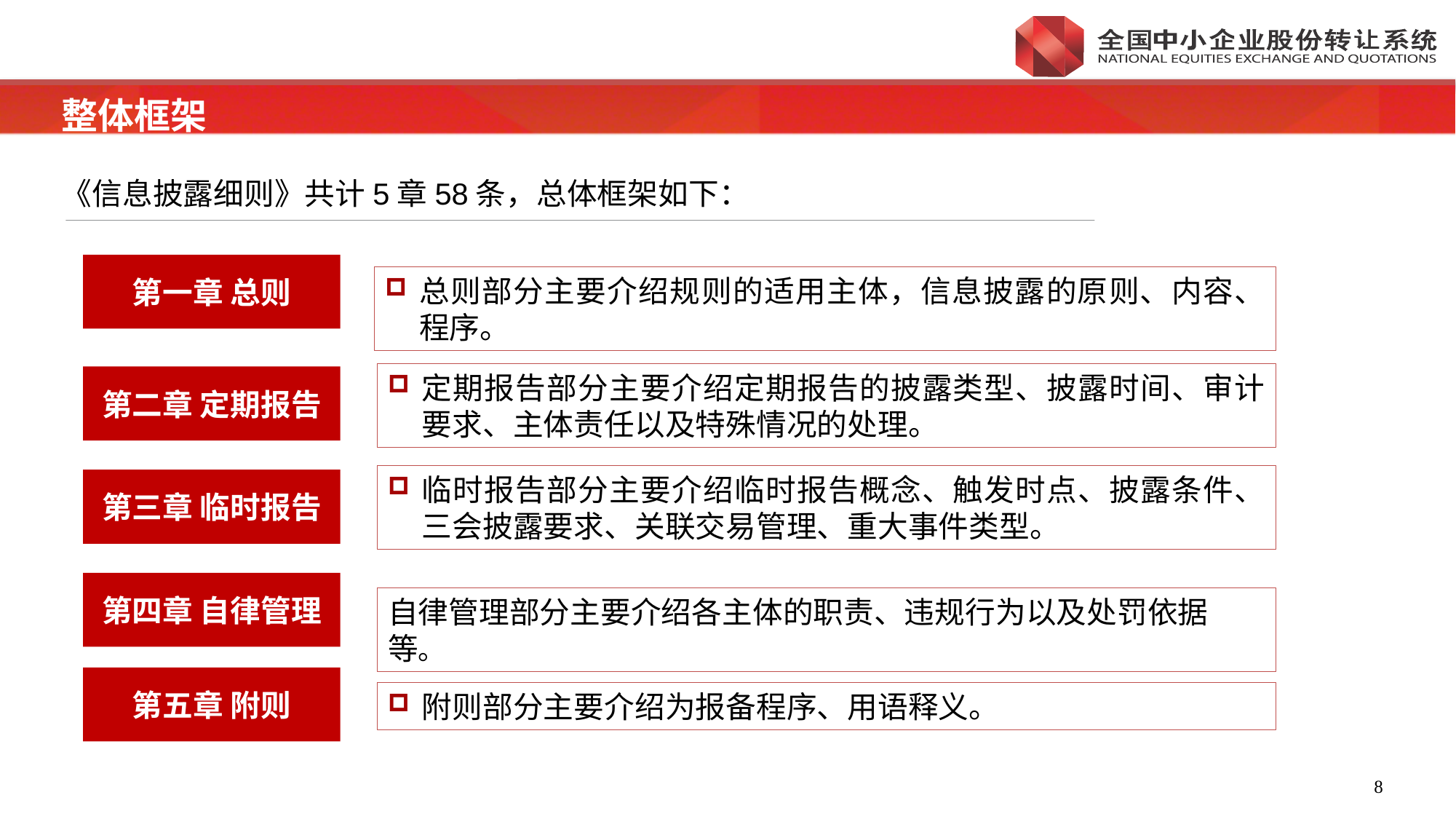

整体框架
《信息披露细则》共计5章58条，总体框架如下：

第一章 总则
总则部分主要介绍规则的适用主体，信息披露的原则、内容、程序。
定期报告部分主要介绍定期报告的披露类型、披露时间、审计要求、主体责任以及特殊情况的处理。
第二章 定期报告
临时报告部分主要介绍临时报告概念、触发时点、披露条件、三会披露要求、关联交易管理、重大事件类型。
第三章 临时报告
第四章 自律管理
自律管理部分主要介绍各主体的职责、违规行为以及处罚依据等。
第五章 附则
附则部分主要介绍为报备程序、用语释义。